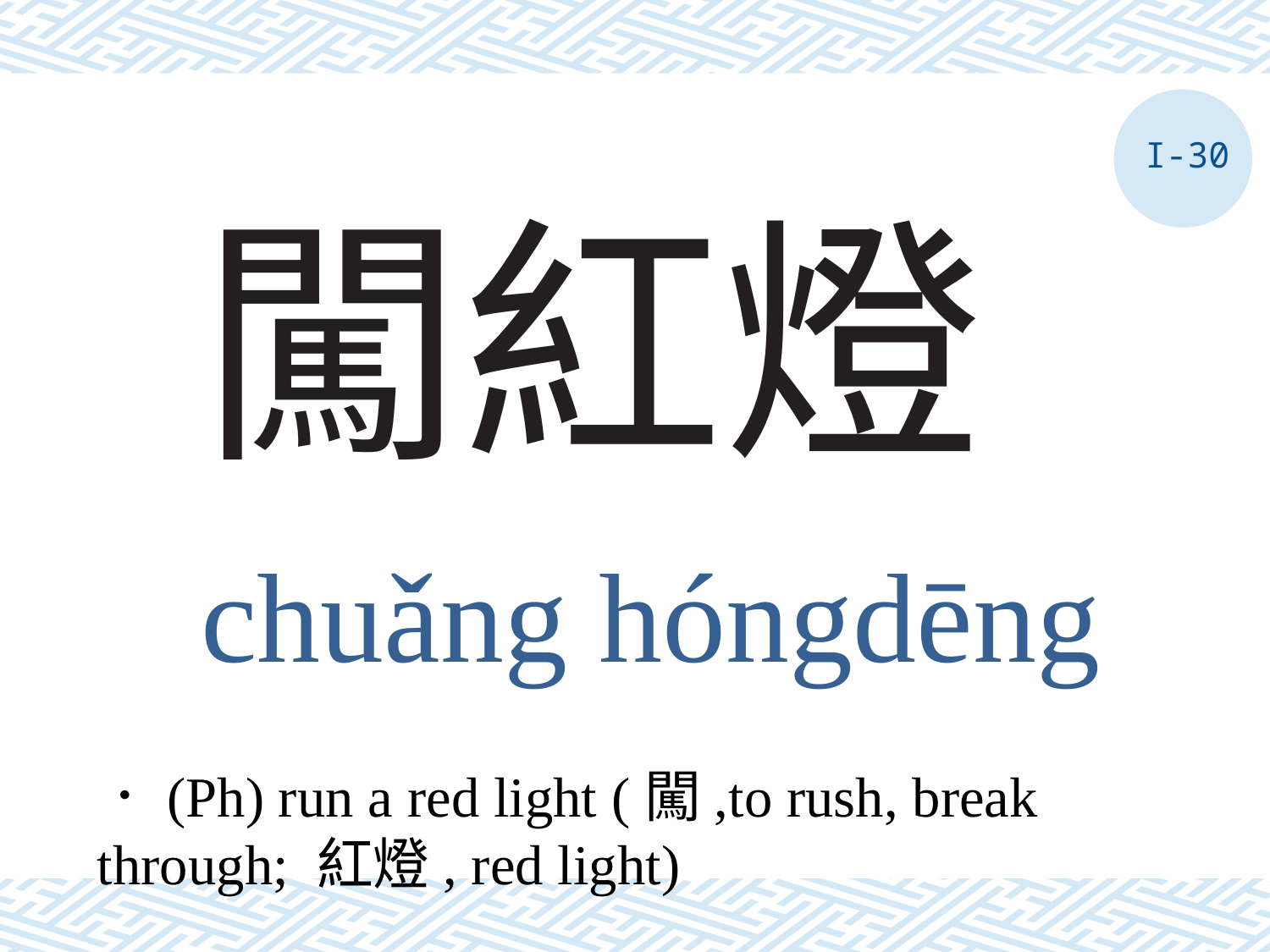

I-30

# 闖紅燈
chuǎng hóngdēng
．(Ph) run a red light (闖,to rush, break through; 紅燈, red light)